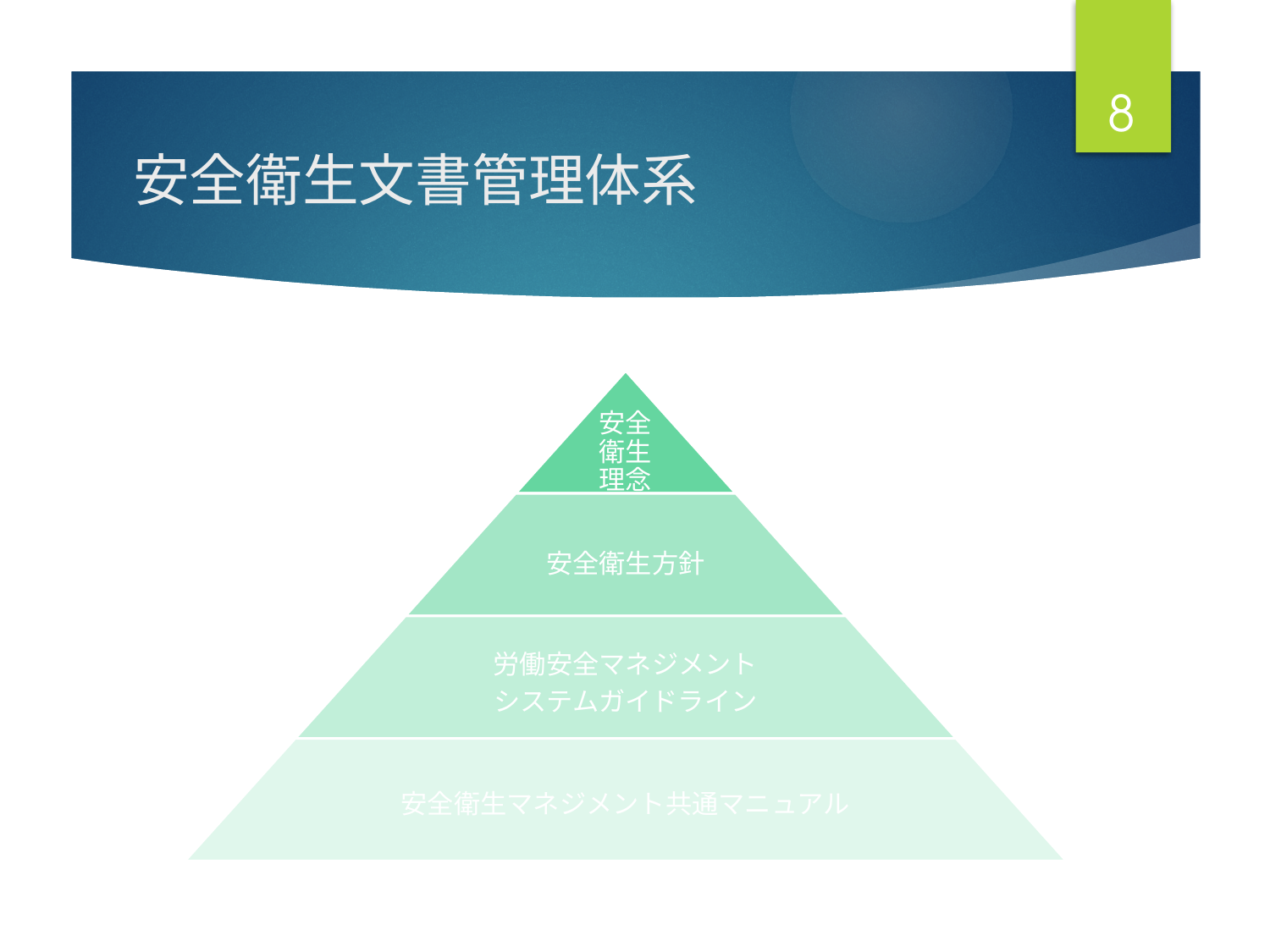

8
# 安全衛生文書管理体系
安全衛生理念
安全衛生方針
労働安全マネジメント
システムガイドライン
安全衛生マネジメント共通マニュアル